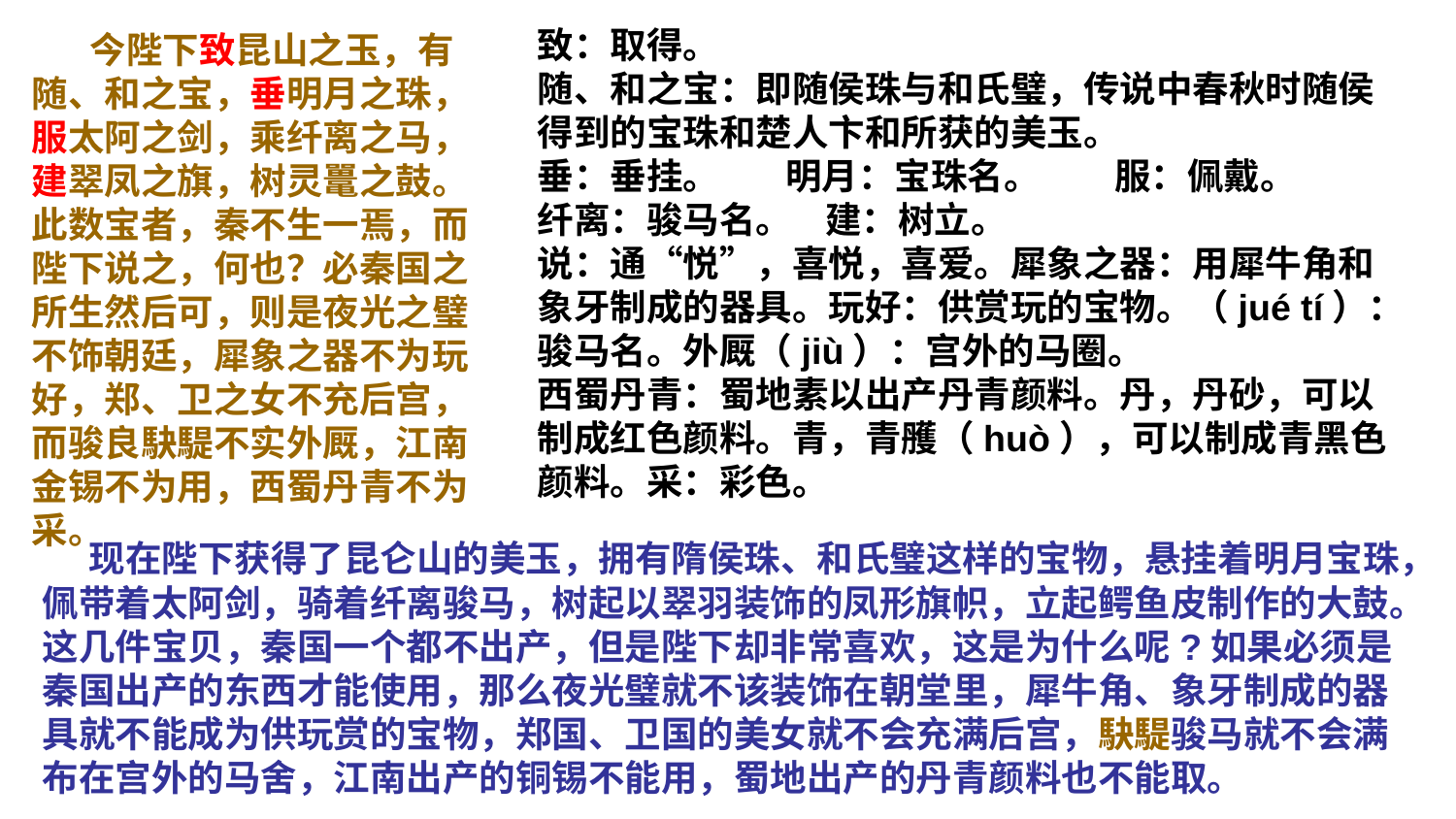

今陛下致昆山之玉，有随、和之宝，垂明月之珠，服太阿之剑，乘纤离之马，建翠凤之旗，树灵鼍之鼓。此数宝者，秦不生一焉，而陛下说之，何也？必秦国之所生然后可，则是夜光之璧不饰朝廷，犀象之器不为玩好，郑、卫之女不充后宫，而骏良駃騠不实外厩，江南金锡不为用，西蜀丹青不为采。

# 致：取得。 随、和之宝：即随侯珠与和氏璧，传说中春秋时随侯得到的宝珠和楚人卞和所获的美玉。 垂：垂挂。        明月：宝珠名。         服：佩戴。 纤离：骏马名。    建：树立。 说：通“悦”，喜悦，喜爱。犀象之器：用犀牛角和象牙制成的器具。玩好：供赏玩的宝物。（jué tí）：骏马名。外厩（jiù）：宫外的马圈。 西蜀丹青：蜀地素以出产丹青颜料。丹，丹砂，可以制成红色颜料。青，青雘（huò），可以制成青黑色颜料。采：彩色。
    现在陛下获得了昆仑山的美玉，拥有隋侯珠、和氏璧这样的宝物，悬挂着明月宝珠，佩带着太阿剑，骑着纤离骏马，树起以翠羽装饰的凤形旗帜，立起鳄鱼皮制作的大鼓。这几件宝贝，秦国一个都不出产，但是陛下却非常喜欢，这是为什么呢?如果必须是秦国出产的东西才能使用，那么夜光璧就不该装饰在朝堂里，犀牛角、象牙制成的器具就不能成为供玩赏的宝物，郑国、卫国的美女就不会充满后宫，駃騠骏马就不会满布在宫外的马舍，江南出产的铜锡不能用，蜀地出产的丹青颜料也不能取。